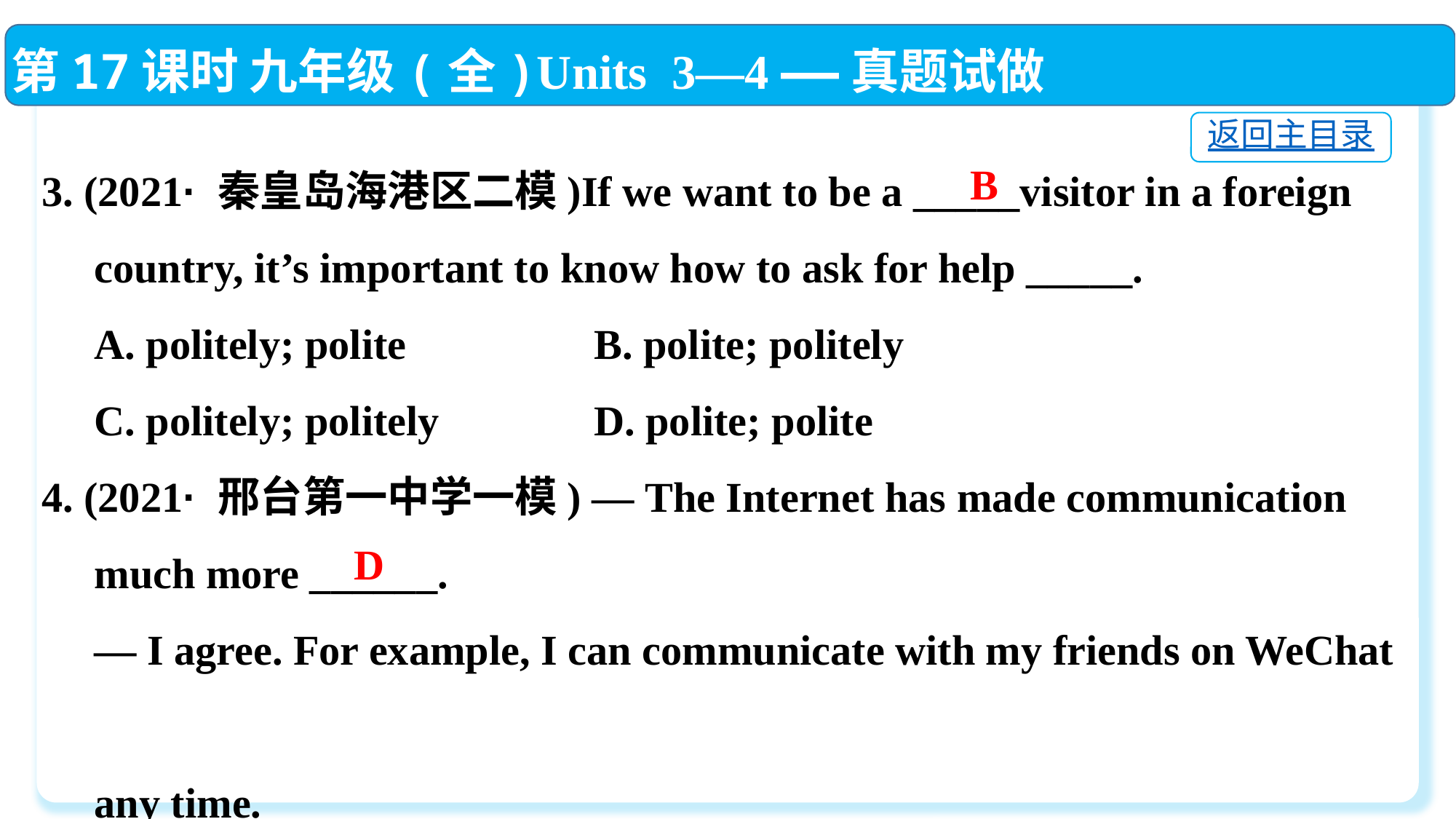

第17课时 九年级(全)Units  3—4 ——真题试做

返回主目录
3. (2021· 秦皇岛海港区二模)If we want to be a _____visitor in a foreign
     country, it’s important to know how to ask for help _____.
     A. politely; polite	           B. polite; politely
     C. politely; politely	           D. polite; polite
4. (2021· 邢台第一中学一模) — The Internet has made communication
     much more ______.
     — I agree. For example, I can communicate with my friends on WeChat
     any time.
     A. popular	B. necessary    C. important	D. convenient
 B
D